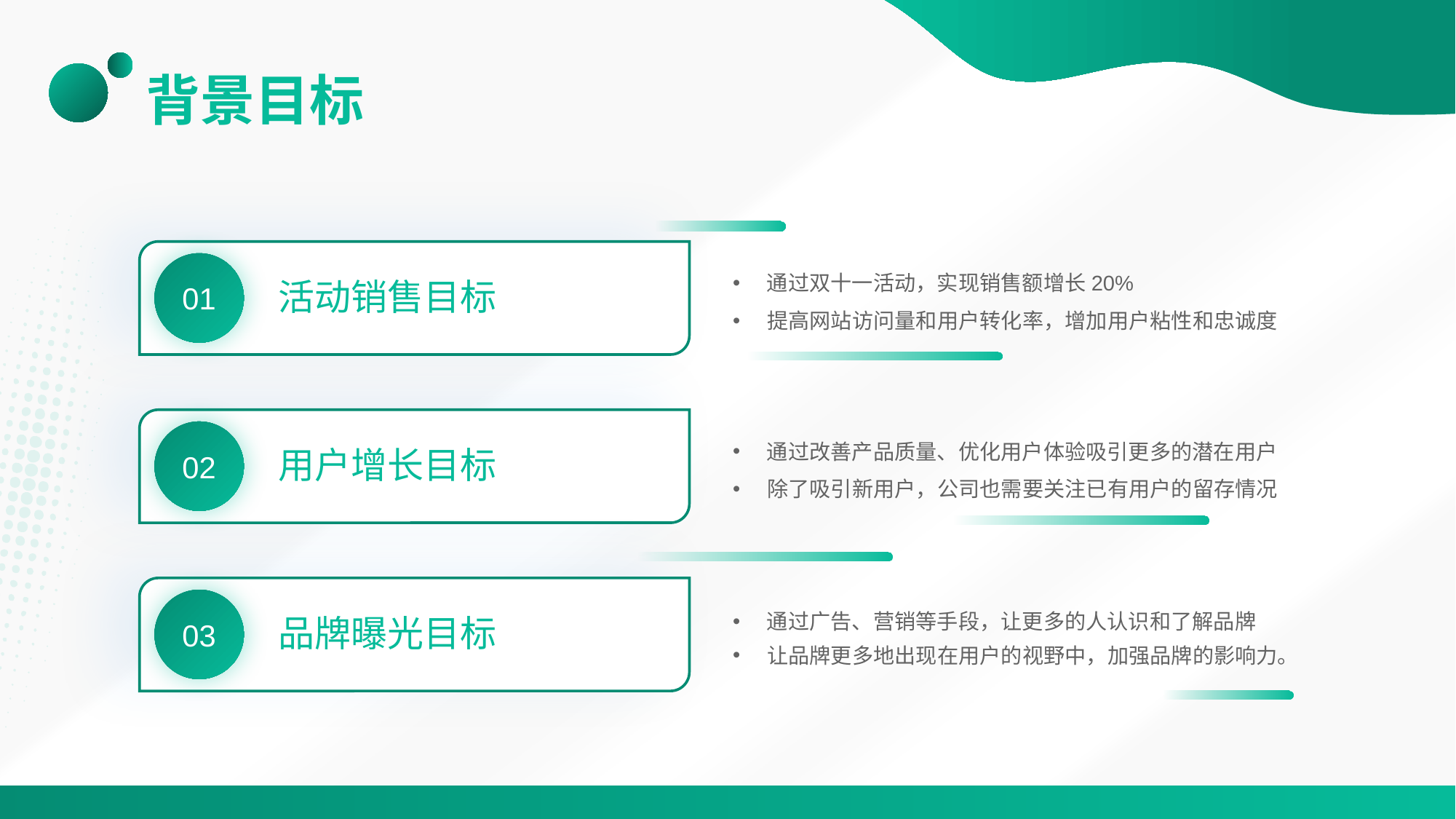

# 背景目标

01
通过双十一活动，实现销售额增长20%
活动销售目标
提高网站访问量和用户转化率，增加用户粘性和忠诚度

02
用户增长目标
除了吸引新用户，公司也需要关注已有用户的留存情况
通过改善产品质量、优化用户体验吸引更多的潜在用户

03
通过广告、营销等手段，让更多的人认识和了解品牌
品牌曝光目标
让品牌更多地出现在用户的视野中，加强品牌的影响力。